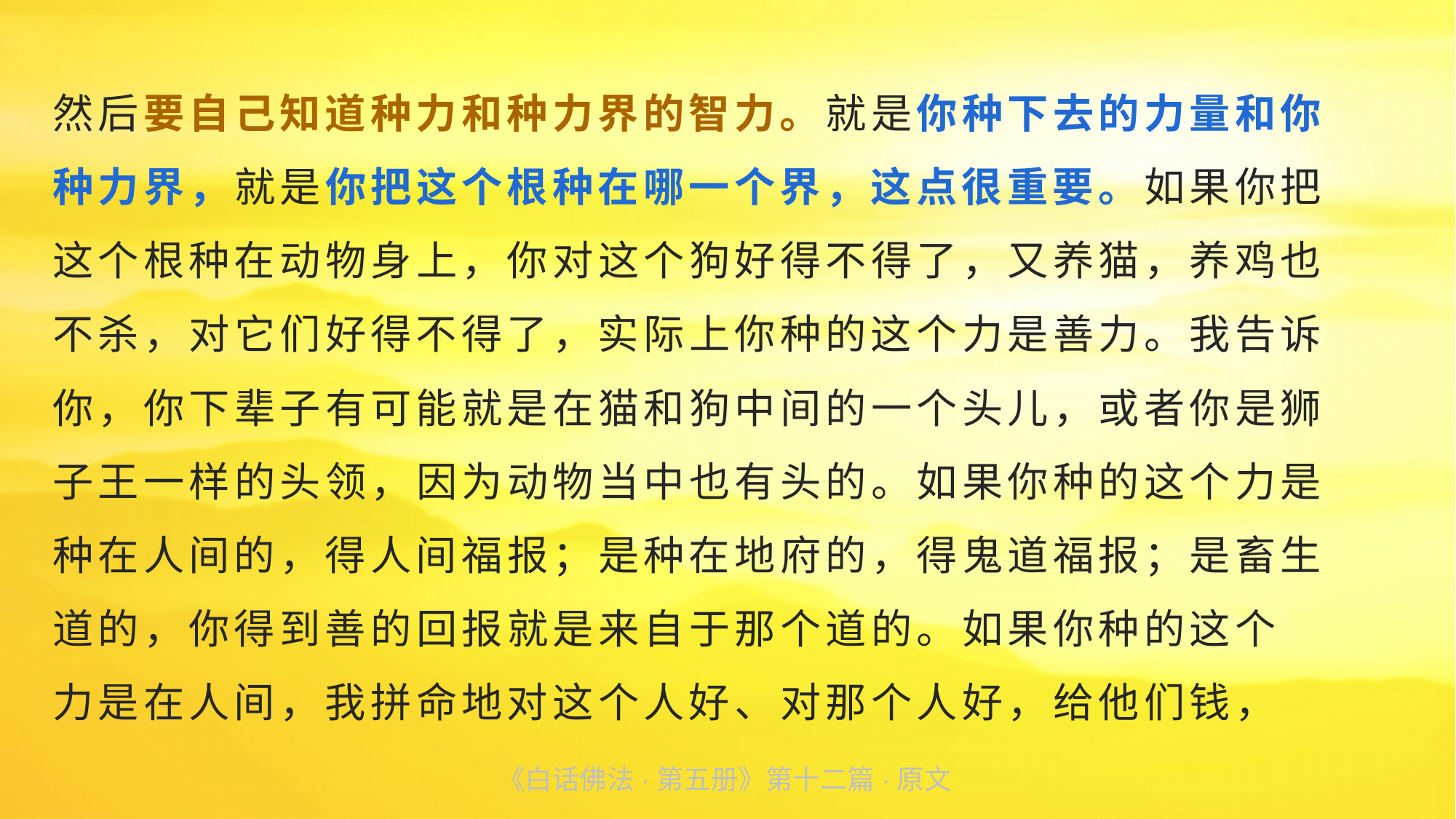

然后要自己知道种力和种力界的智力。就是你种下去的力量和你
种力界，就是你把这个根种在哪一个界，这点很重要。如果你把
这个根种在动物身上，你对这个狗好得不得了，又养猫，养鸡也
不杀，对它们好得不得了，实际上你种的这个力是善力。我告诉
你，你下辈子有可能就是在猫和狗中间的一个头儿，或者你是狮
子王一样的头领，因为动物当中也有头的。如果你种的这个力是
种在人间的，得人间福报；是种在地府的，得鬼道福报；是畜生
道的，你得到善的回报就是来自于那个道的。如果你种的这个
力是在人间，我拼命地对这个人好、对那个人好，给他们钱，
《白话佛法·第五册》第十二篇·原文